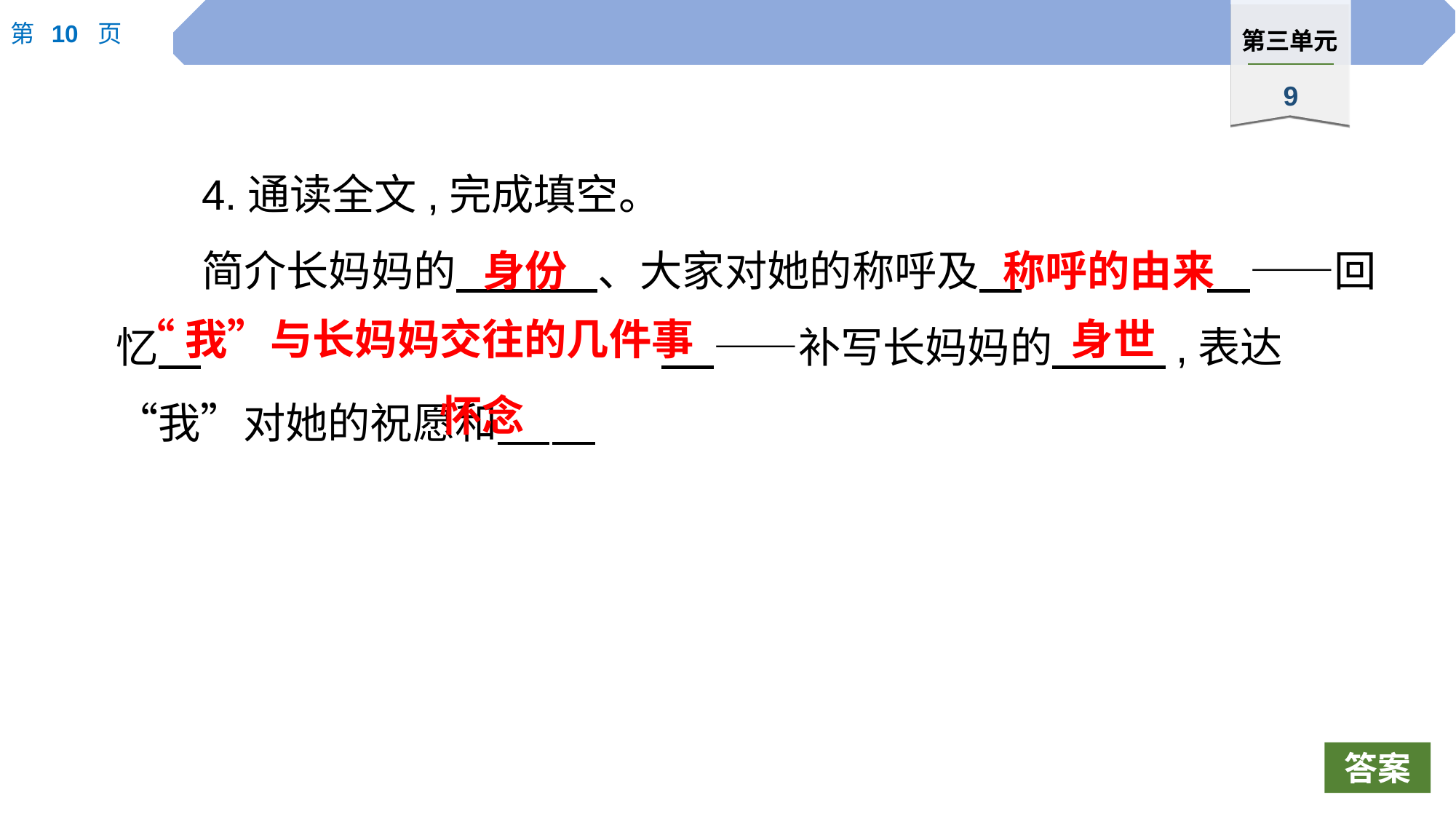

4.通读全文,完成填空。
简介长妈妈的　      　、大家对她的称呼及　		　——回忆　					 　——补写长妈妈的　   　,表达“我”对她的祝愿和
身份
称呼的由来
“我”与长妈妈交往的几件事
身世
怀念
答案